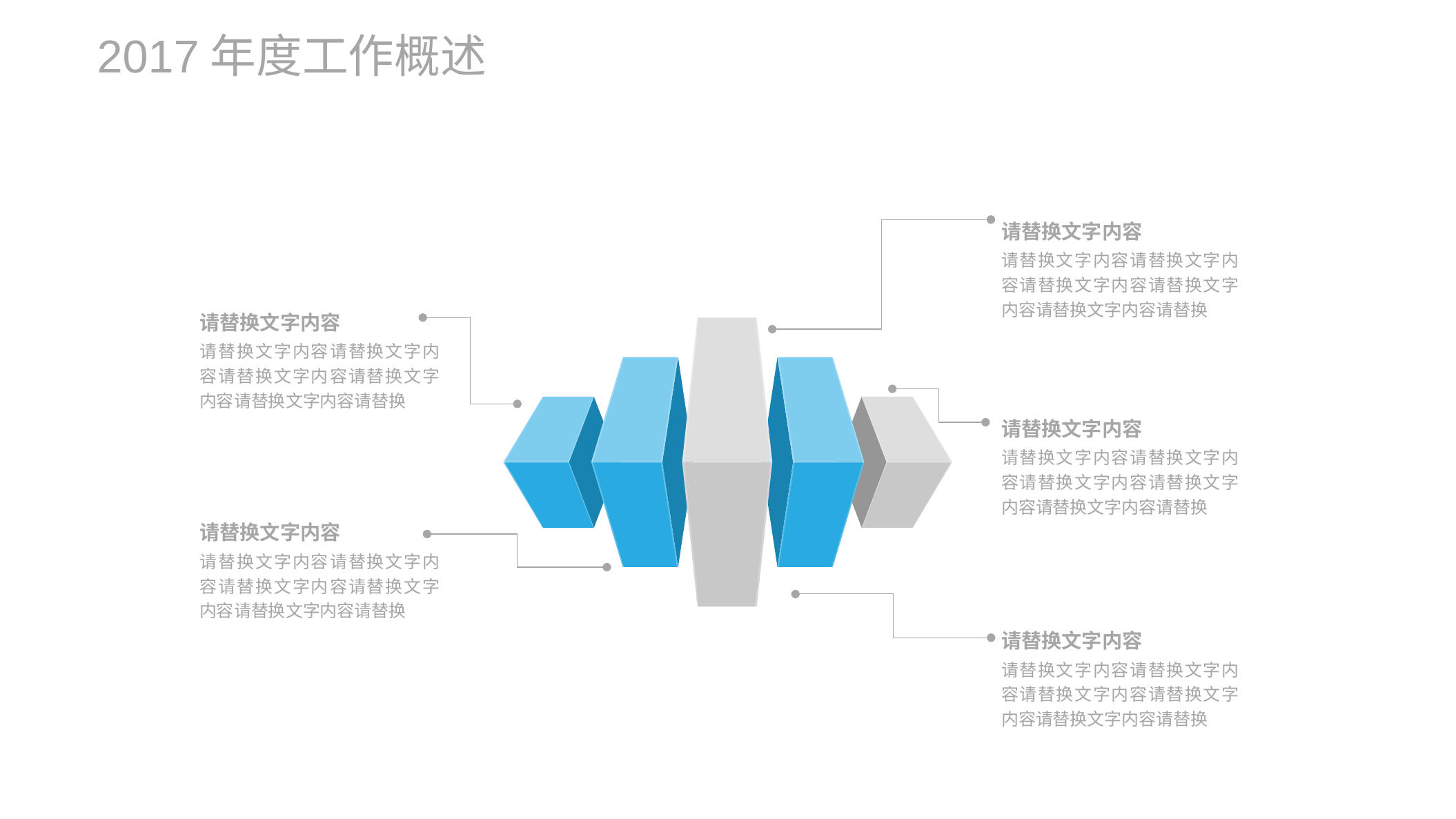

2017年度工作概述
请替换文字内容
请替换文字内容请替换文字内容请替换文字内容请替换文字内容请替换文字内容请替换
请替换文字内容

请替换文字内容请替换文字内容请替换文字内容请替换文字内容请替换文字内容请替换
请替换文字内容
请替换文字内容请替换文字内容请替换文字内容请替换文字内容请替换文字内容请替换
请替换文字内容
请替换文字内容请替换文字内容请替换文字内容请替换文字内容请替换文字内容请替换
请替换文字内容
请替换文字内容请替换文字内容请替换文字内容请替换文字内容请替换文字内容请替换